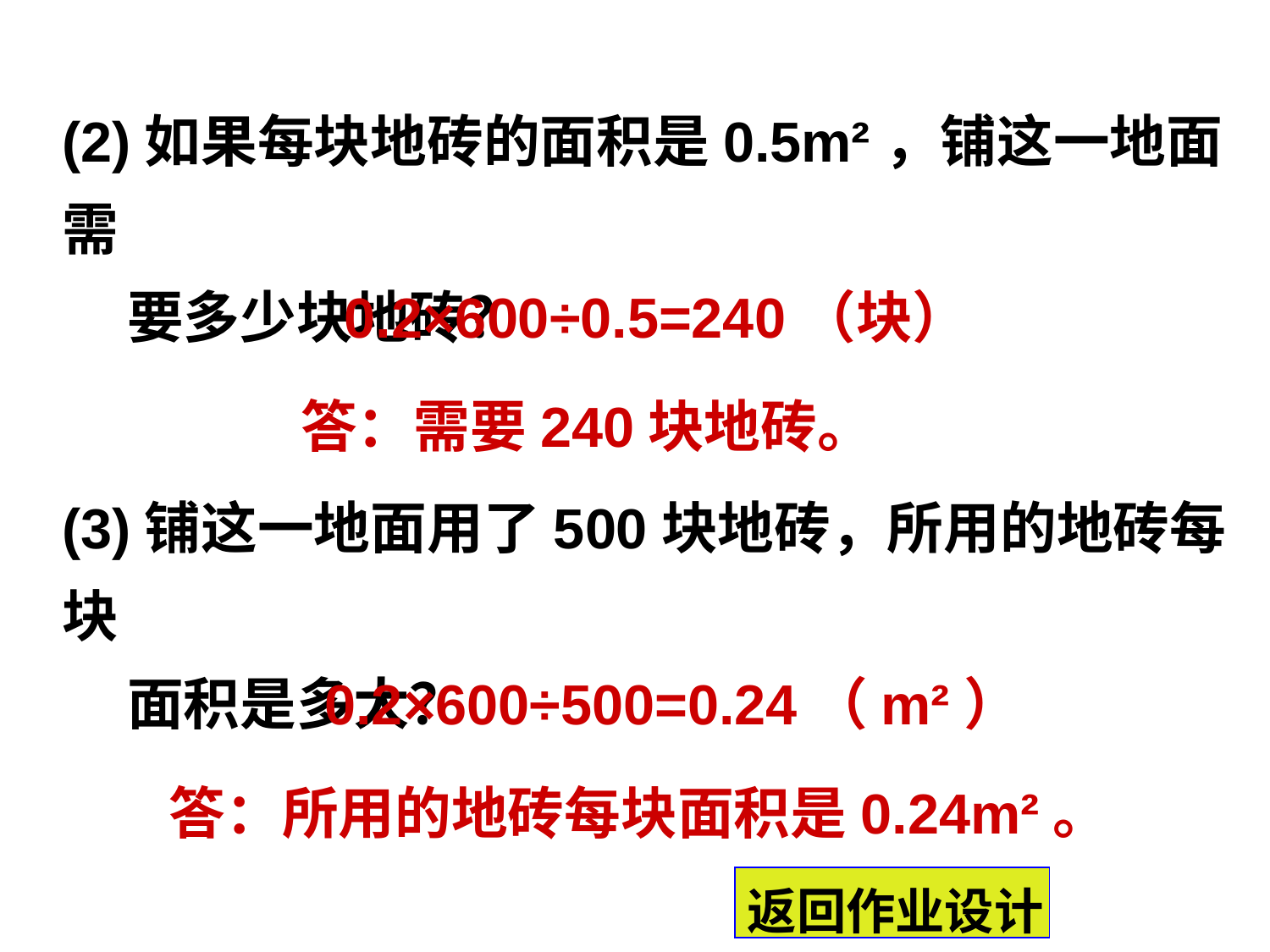

(2)如果每块地砖的面积是0.5m²，铺这一地面需
    要多少块地砖？
0.2×600÷0.5=240（块）
答：需要240块地砖。
(3)铺这一地面用了500块地砖，所用的地砖每块
    面积是多大？
0.2×600÷500=0.24（m²）
答：所用的地砖每块面积是0.24m²。

返回作业设计